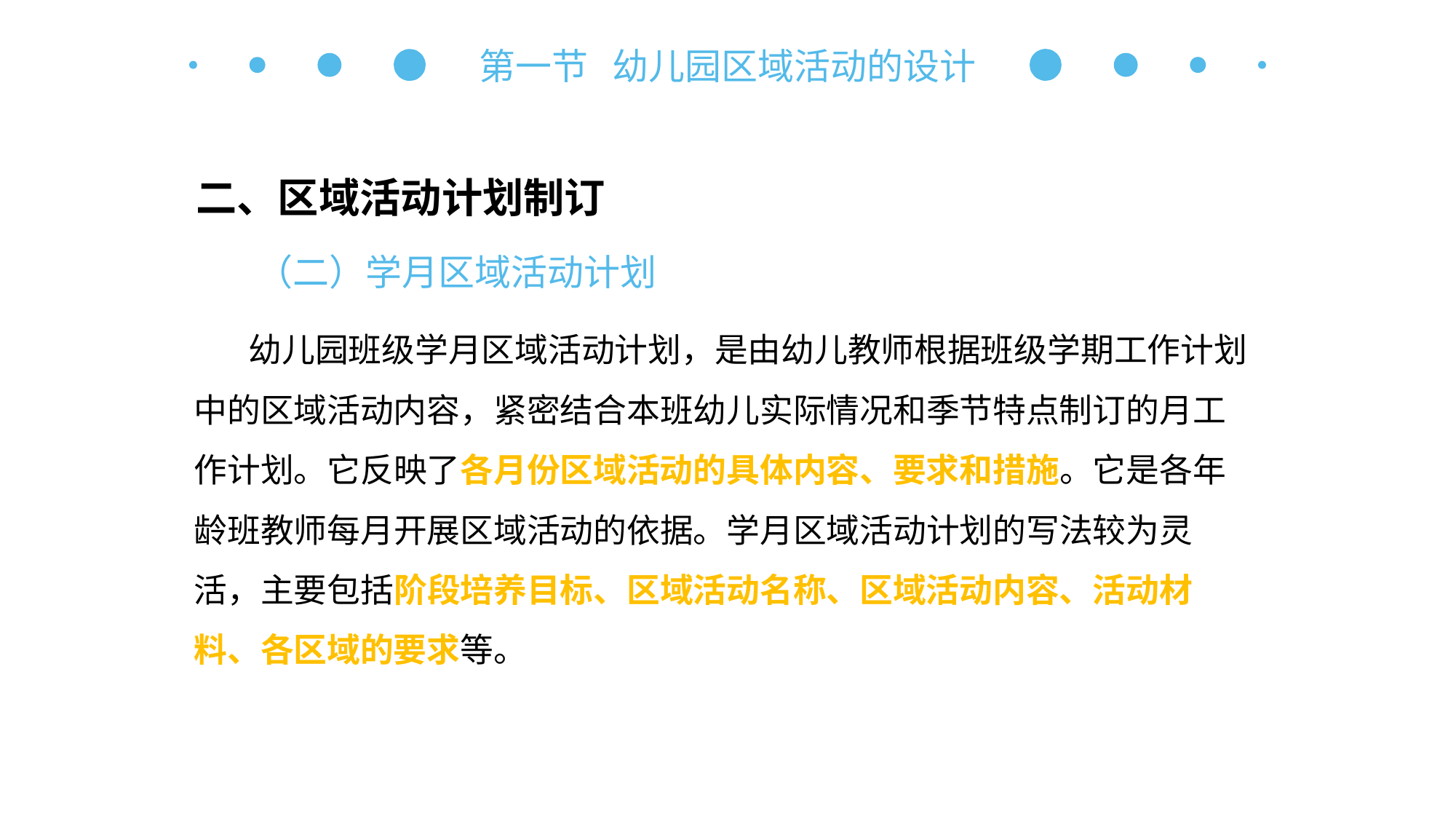

第一节   幼儿园区域活动的设计

二、区域活动计划制订
（二）学月区域活动计划
幼儿园班级学月区域活动计划，是由幼儿教师根据班级学期工作计划中的区域活动内容，紧密结合本班幼儿实际情况和季节特点制订的月工作计划。它反映了各月份区域活动的具体内容、要求和措施。它是各年龄班教师每月开展区域活动的依据。学月区域活动计划的写法较为灵活，主要包括阶段培养目标、区域活动名称、区域活动内容、活动材料、各区域的要求等。